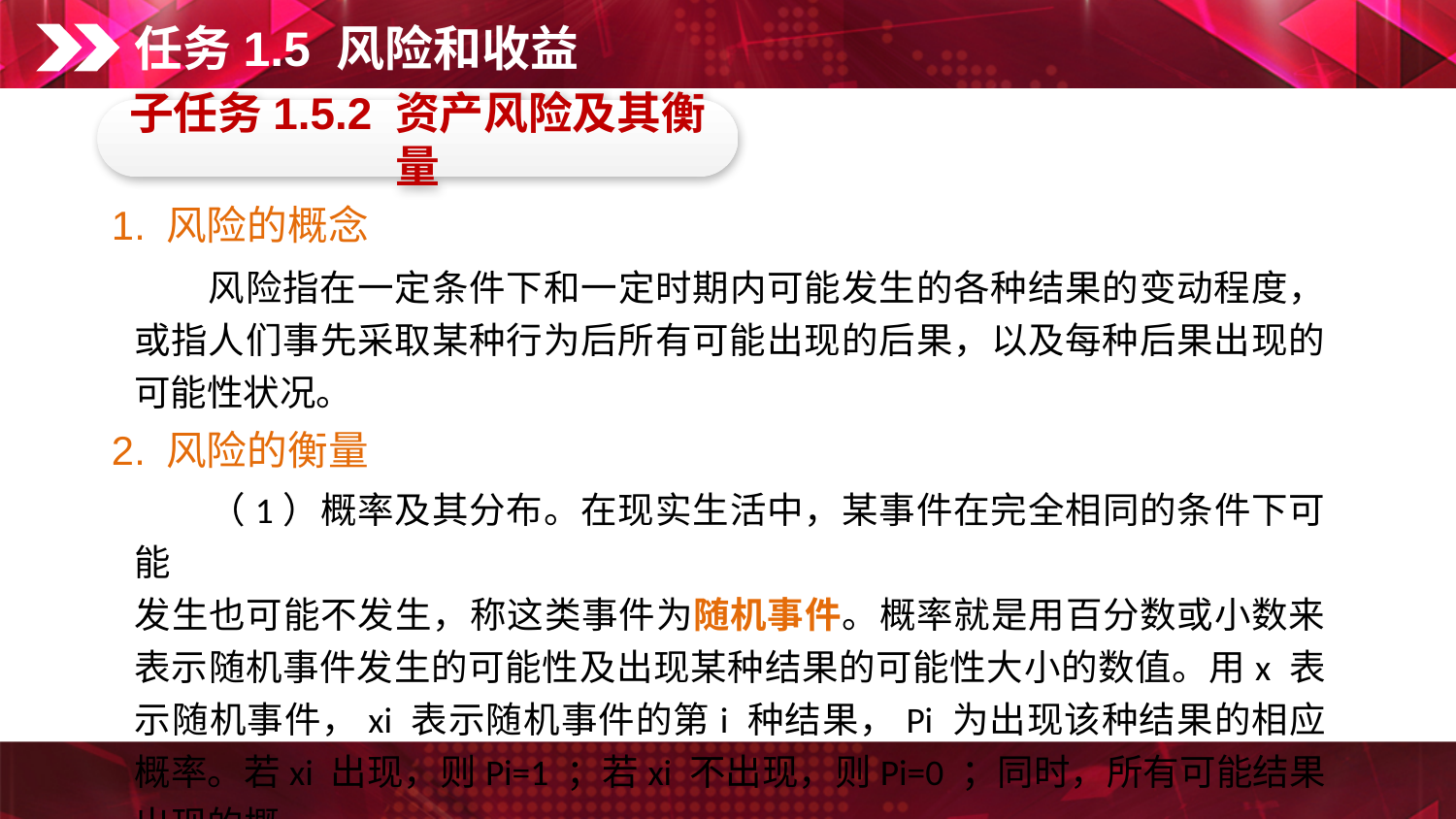

任务1.5 风险和收益

子任务1.5.2 资产风险及其衡量
1. 风险的概念
　　风险指在一定条件下和一定时期内可能发生的各种结果的变动程度， 或指人们事先采取某种行为后所有可能出现的后果，以及每种后果出现的可能性状况。
2. 风险的衡量
　　（1）概率及其分布。在现实生活中，某事件在完全相同的条件下可能
发生也可能不发生，称这类事件为随机事件。概率就是用百分数或小数来表示随机事件发生的可能性及出现某种结果的可能性大小的数值。用x 表示随机事件，xi 表示随机事件的第i 种结果，Pi 为出现该种结果的相应概率。若xi 出现，则Pi=1 ；若xi 不出现，则Pi=0 ；同时，所有可能结果出现的概